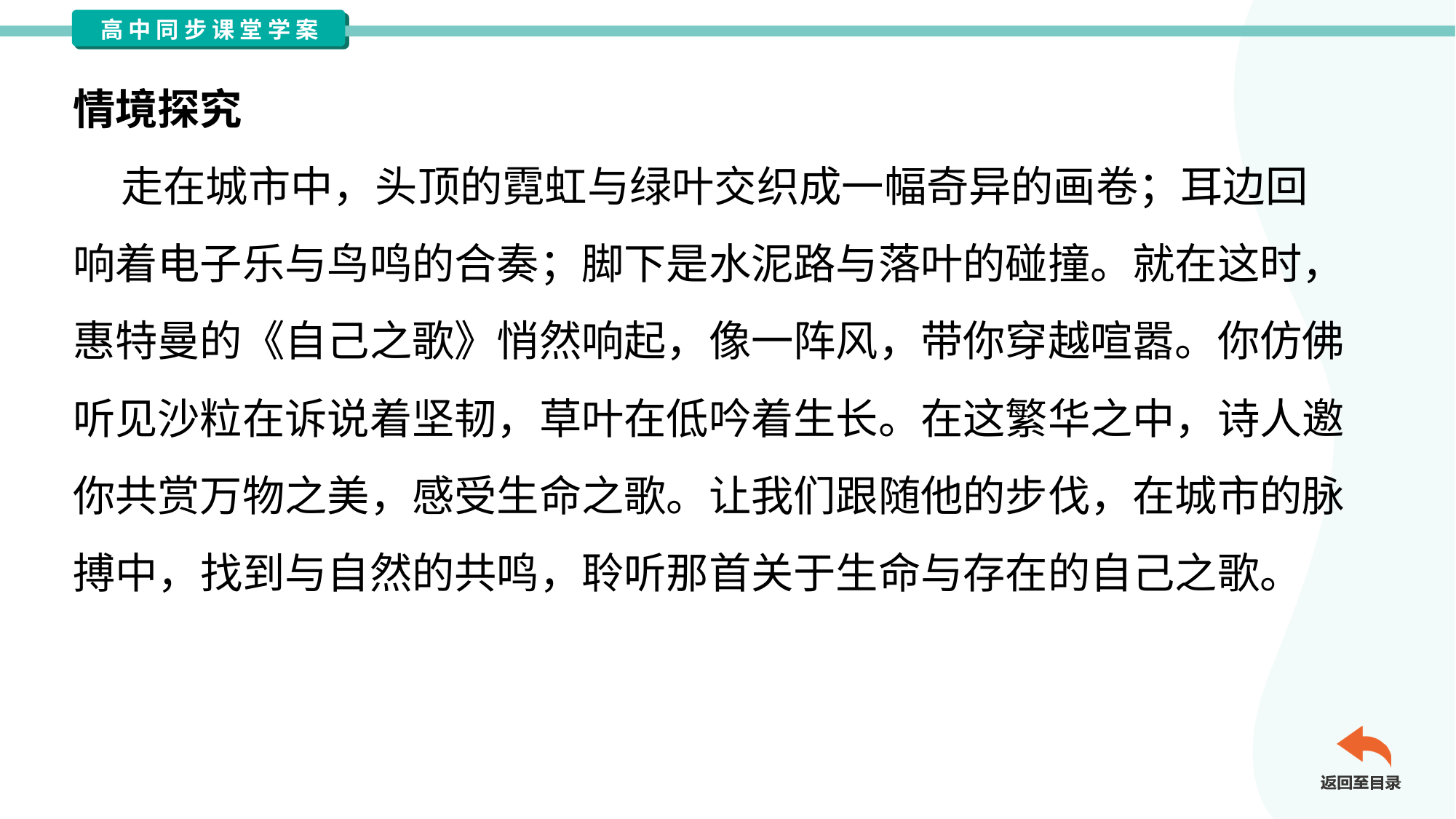

情境探究
    走在城市中，头顶的霓虹与绿叶交织成一幅奇异的画卷；耳边回
响着电子乐与鸟鸣的合奏；脚下是水泥路与落叶的碰撞。就在这时，
惠特曼的《自己之歌》悄然响起，像一阵风，带你穿越喧嚣。你仿佛
听见沙粒在诉说着坚韧，草叶在低吟着生长。在这繁华之中，诗人邀
你共赏万物之美，感受生命之歌。让我们跟随他的步伐，在城市的脉
搏中，找到与自然的共鸣，聆听那首关于生命与存在的自己之歌。